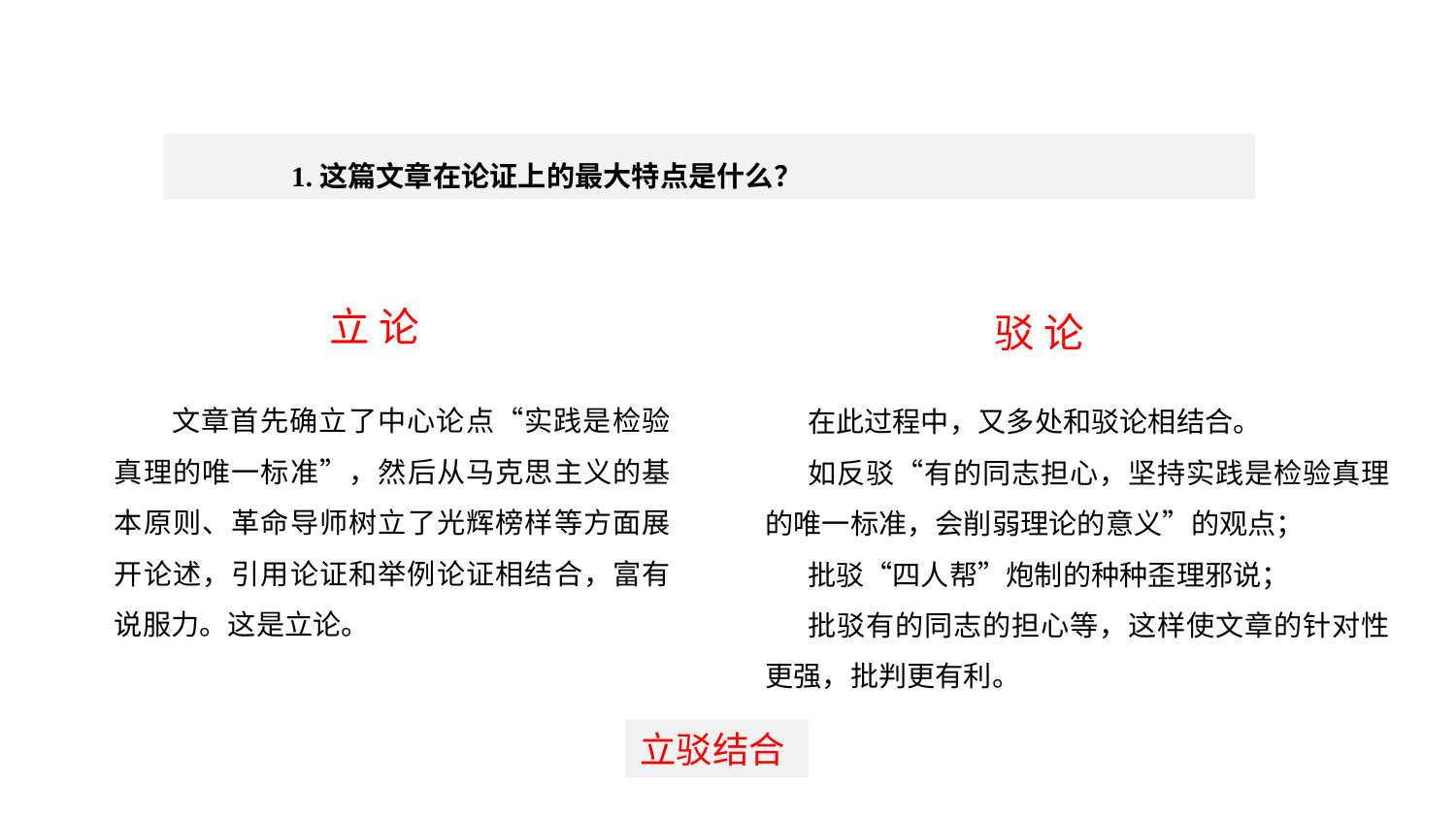

写法探究
1.这篇文章在论证上的最大特点是什么？
立 论
驳 论
 文章首先确立了中心论点“实践是检验真理的唯一标准”，然后从马克思主义的基本原则、革命导师树立了光辉榜样等方面展开论述，引用论证和举例论证相结合，富有说服力。这是立论。
在此过程中，又多处和驳论相结合。
如反驳“有的同志担心，坚持实践是检验真理的唯一标准，会削弱理论的意义”的观点；
批驳“四人帮”炮制的种种歪理邪说；
批驳有的同志的担心等，这样使文章的针对性更强，批判更有利。
立驳结合